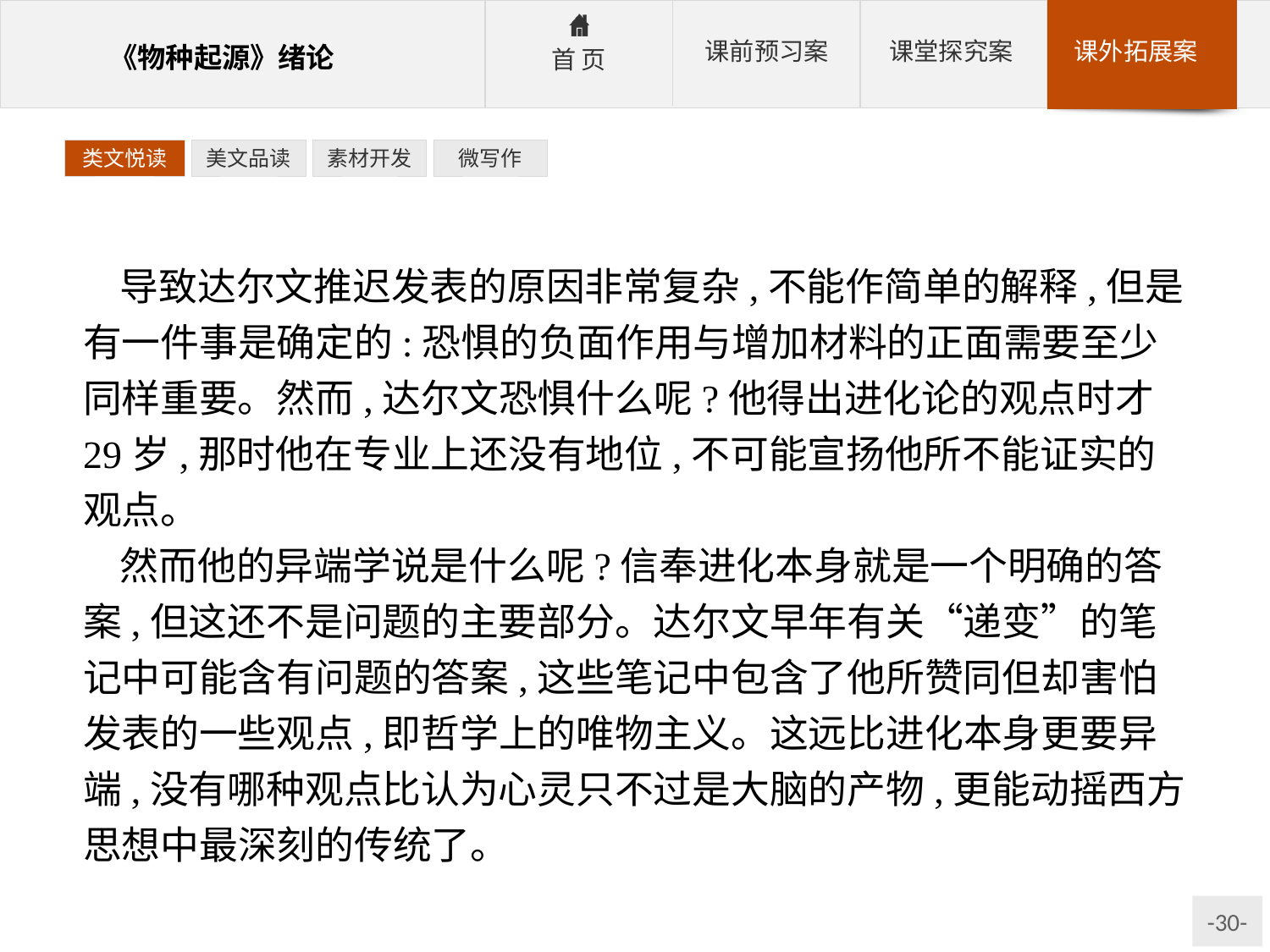

类文悦读
美文品读
素材开发
微写作
导致达尔文推迟发表的原因非常复杂,不能作简单的解释,但是有一件事是确定的:恐惧的负面作用与增加材料的正面需要至少同样重要。然而,达尔文恐惧什么呢?他得出进化论的观点时才29岁,那时他在专业上还没有地位,不可能宣扬他所不能证实的观点。
然而他的异端学说是什么呢?信奉进化本身就是一个明确的答案,但这还不是问题的主要部分。达尔文早年有关“递变”的笔记中可能含有问题的答案,这些笔记中包含了他所赞同但却害怕发表的一些观点,即哲学上的唯物主义。这远比进化本身更要异端,没有哪种观点比认为心灵只不过是大脑的产物,更能动摇西方思想中最深刻的传统了。